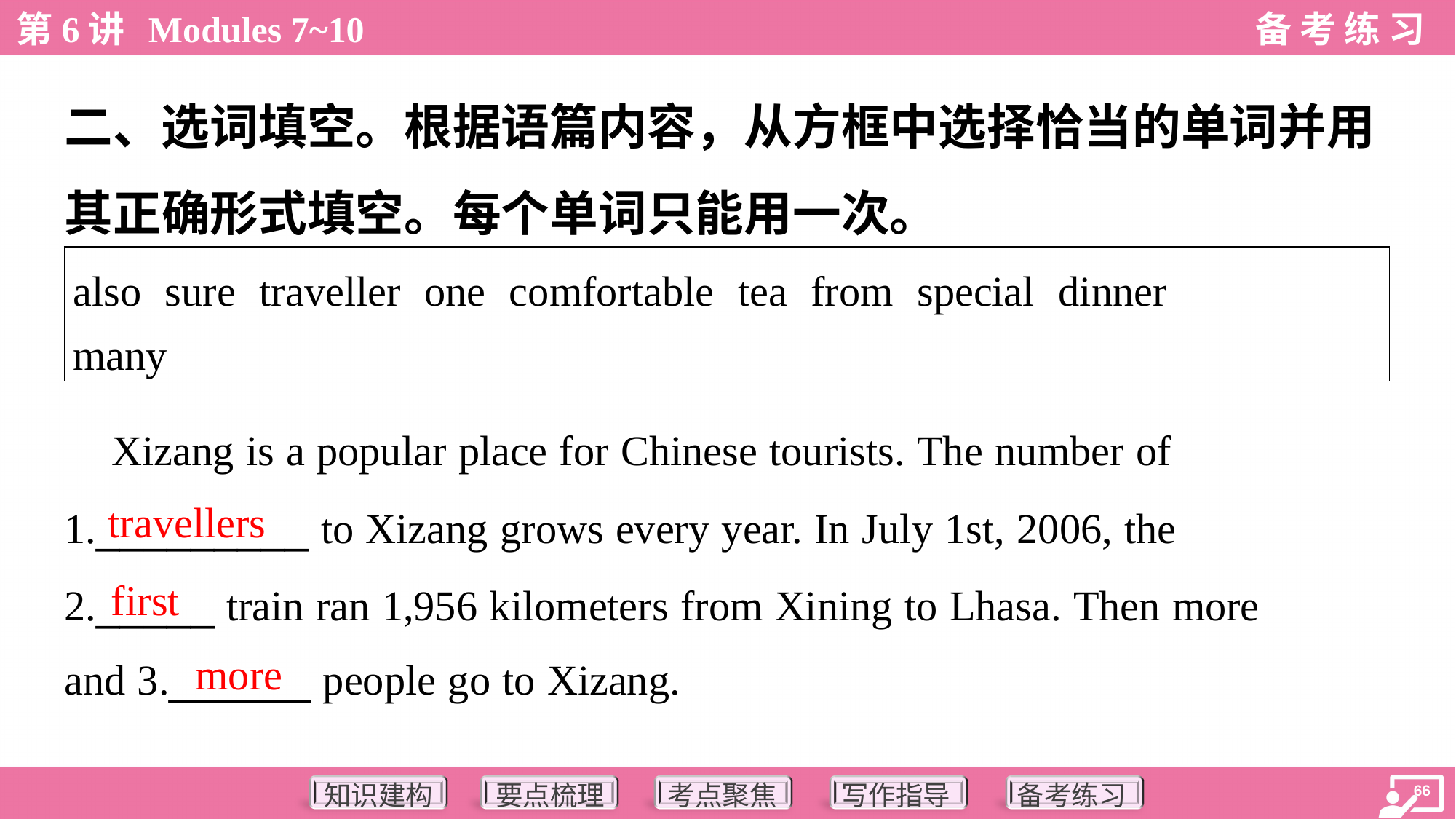

二、选词填空。根据语篇内容，从方框中选择恰当的单词并用
其正确形式填空。每个单词只能用一次。
| also sure traveller one comfortable tea from special dinner many |
| --- |
    Xizang is a popular place for Chinese tourists. The number of
1._________ to Xizang grows every year. In July 1st, 2006, the
2._____ train ran 1,956 kilometers from Xining to Lhasa. Then more
and 3.______ people go to Xizang.
travellers
first
more